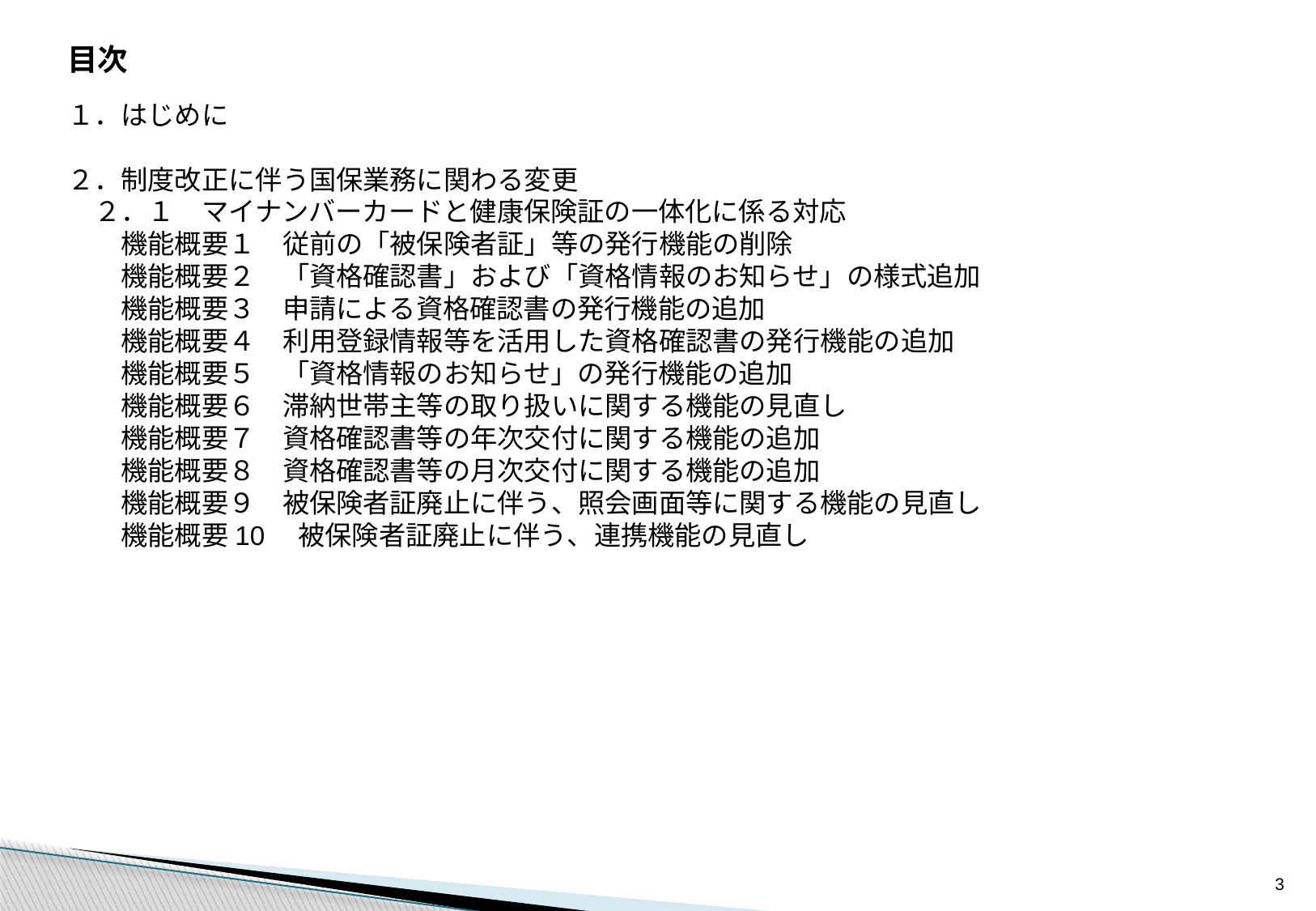

目次
１．はじめに

２．制度改正に伴う国保業務に関わる変更
　２．１　マイナンバーカードと健康保険証の一体化に係る対応
　　機能概要１　従前の「被保険者証」等の発行機能の削除
　　機能概要２　「資格確認書」および「資格情報のお知らせ」の様式追加
　　機能概要３　申請による資格確認書の発行機能の追加
　　機能概要４　利用登録情報等を活用した資格確認書の発行機能の追加
　　機能概要５　「資格情報のお知らせ」の発行機能の追加
　　機能概要６　滞納世帯主等の取り扱いに関する機能の見直し
　　機能概要７　資格確認書等の年次交付に関する機能の追加
　　機能概要８　資格確認書等の月次交付に関する機能の追加
　　機能概要９　被保険者証廃止に伴う、照会画面等に関する機能の見直し
　　機能概要10　被保険者証廃止に伴う、連携機能の見直し
3